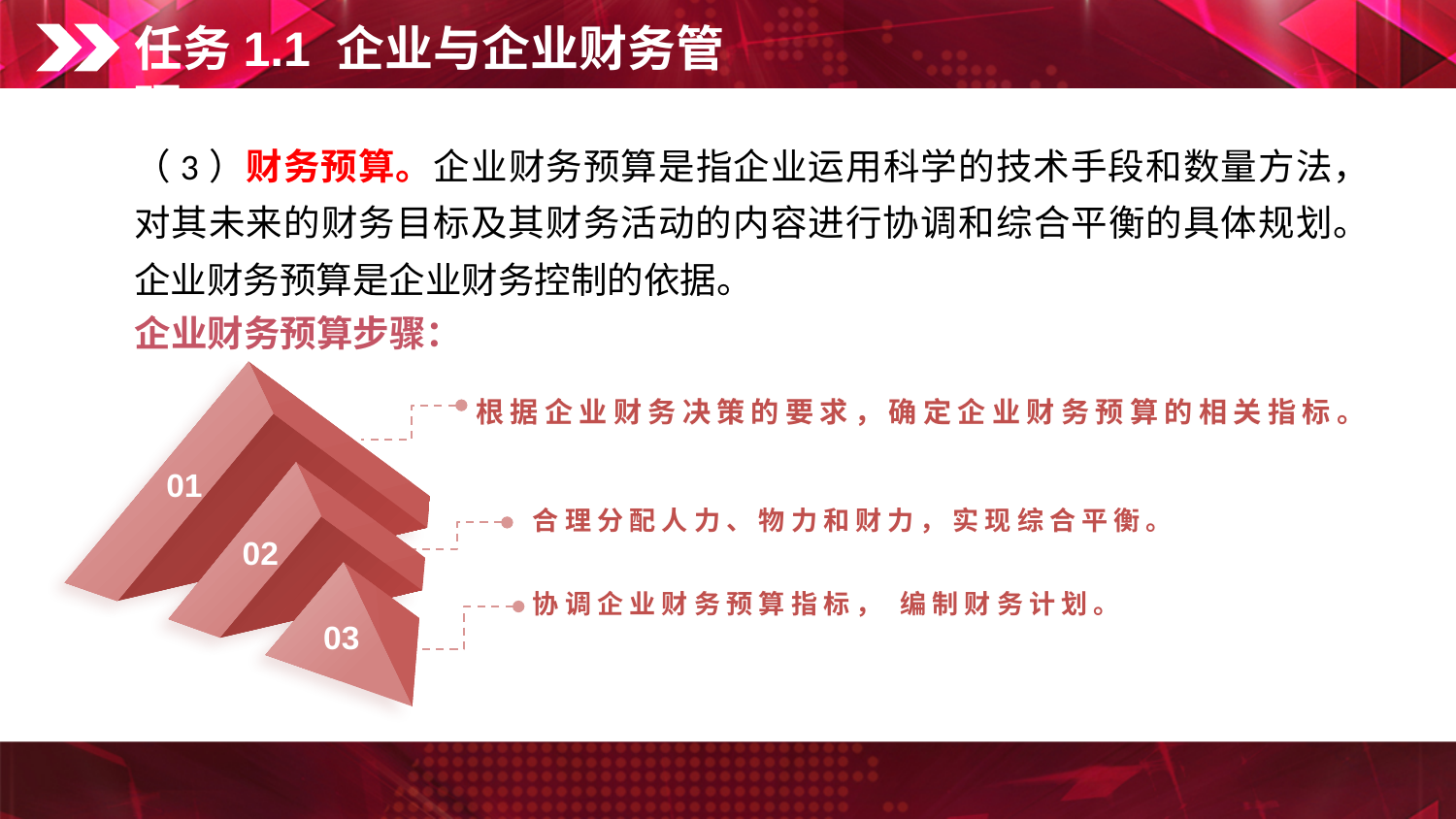

任务1.1 企业与企业财务管理

（3）财务预算。企业财务预算是指企业运用科学的技术手段和数量方法，对其未来的财务目标及其财务活动的内容进行协调和综合平衡的具体规划。企业财务预算是企业财务控制的依据。
企业财务预算步骤：
01
根据企业财务决策的要求，确定企业财务预算的相关指标。

02

合理分配人力、物力和财力，实现综合平衡。

03
协调企业财务预算指标， 编制财务计划。